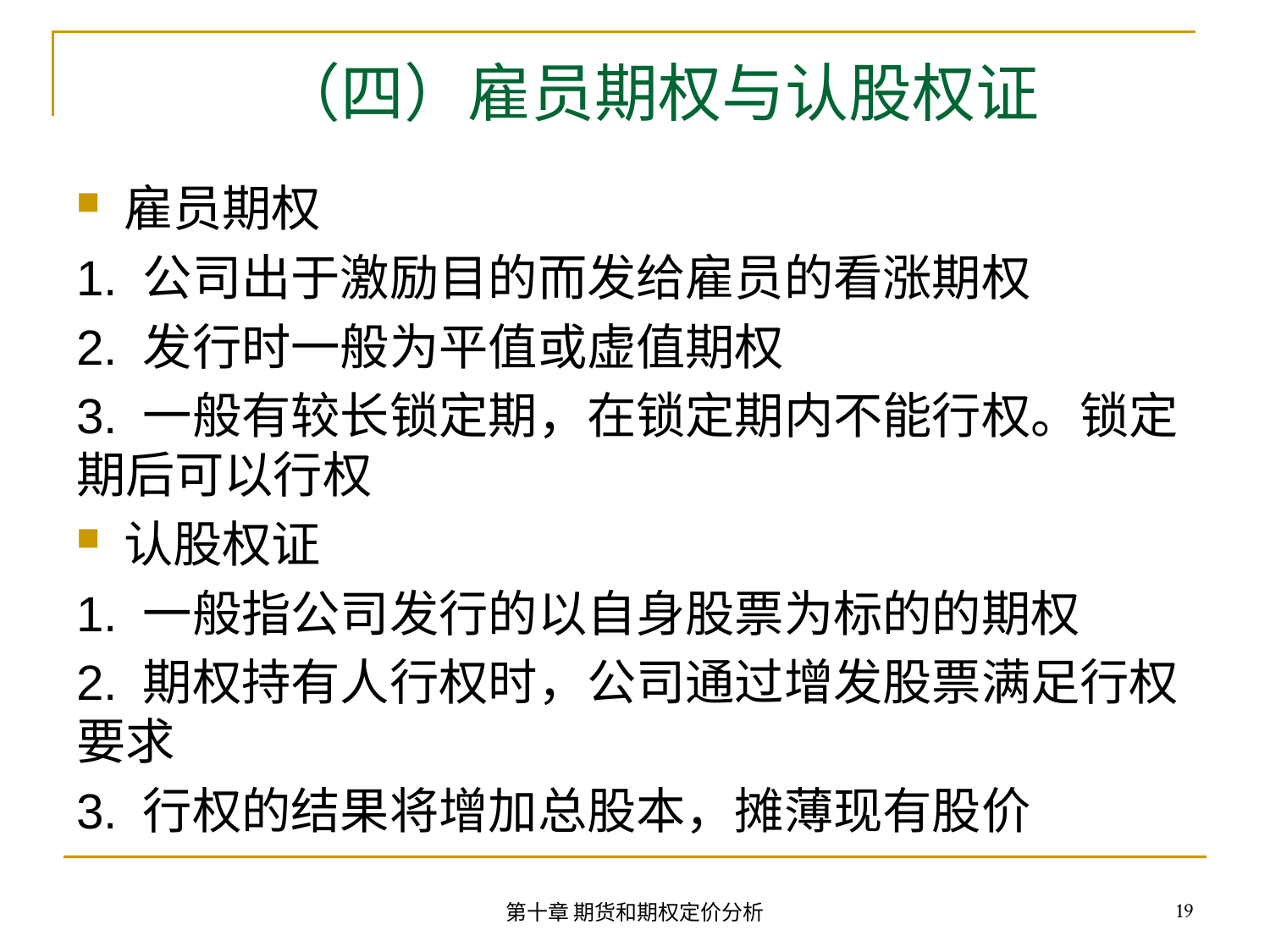

# （四）雇员期权与认股权证

雇员期权
1. 公司出于激励目的而发给雇员的看涨期权
2. 发行时一般为平值或虚值期权
3. 一般有较长锁定期，在锁定期内不能行权。锁定期后可以行权
认股权证
1. 一般指公司发行的以自身股票为标的的期权
2. 期权持有人行权时，公司通过增发股票满足行权要求
3. 行权的结果将增加总股本，摊薄现有股价

19
第十章 期货和期权定价分析